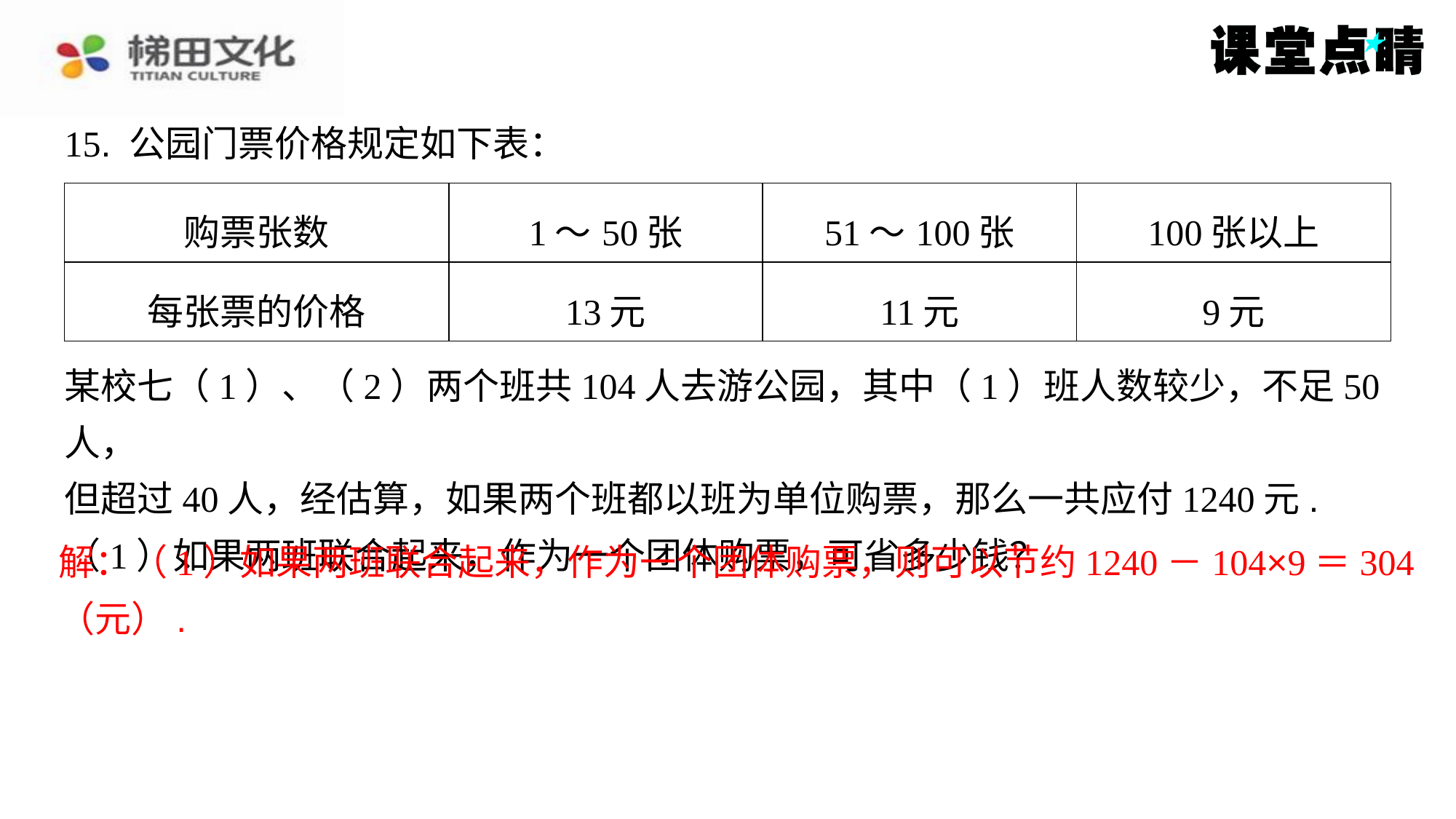

15. 公园门票价格规定如下表：
| 购票张数 | 1～50张 | 51～100张 | 100张以上 |
| --- | --- | --- | --- |
| 每张票的价格 | 13元 | 11元 | 9元 |
某校七（1）、（2）两个班共104人去游公园，其中（1）班人数较少，不足50人，
但超过40人，经估算，如果两个班都以班为单位购票，那么一共应付1240元.
（1）如果两班联合起来，作为一个团体购票，可省多少钱？
解：（1）如果两班联合起来，作为一个团体购票，则可以节约1240－104×9＝304
（元）.
解：（1）如果两班联合起来，作为一个团体购票，则可以节约1240－104×9＝304
（元）.